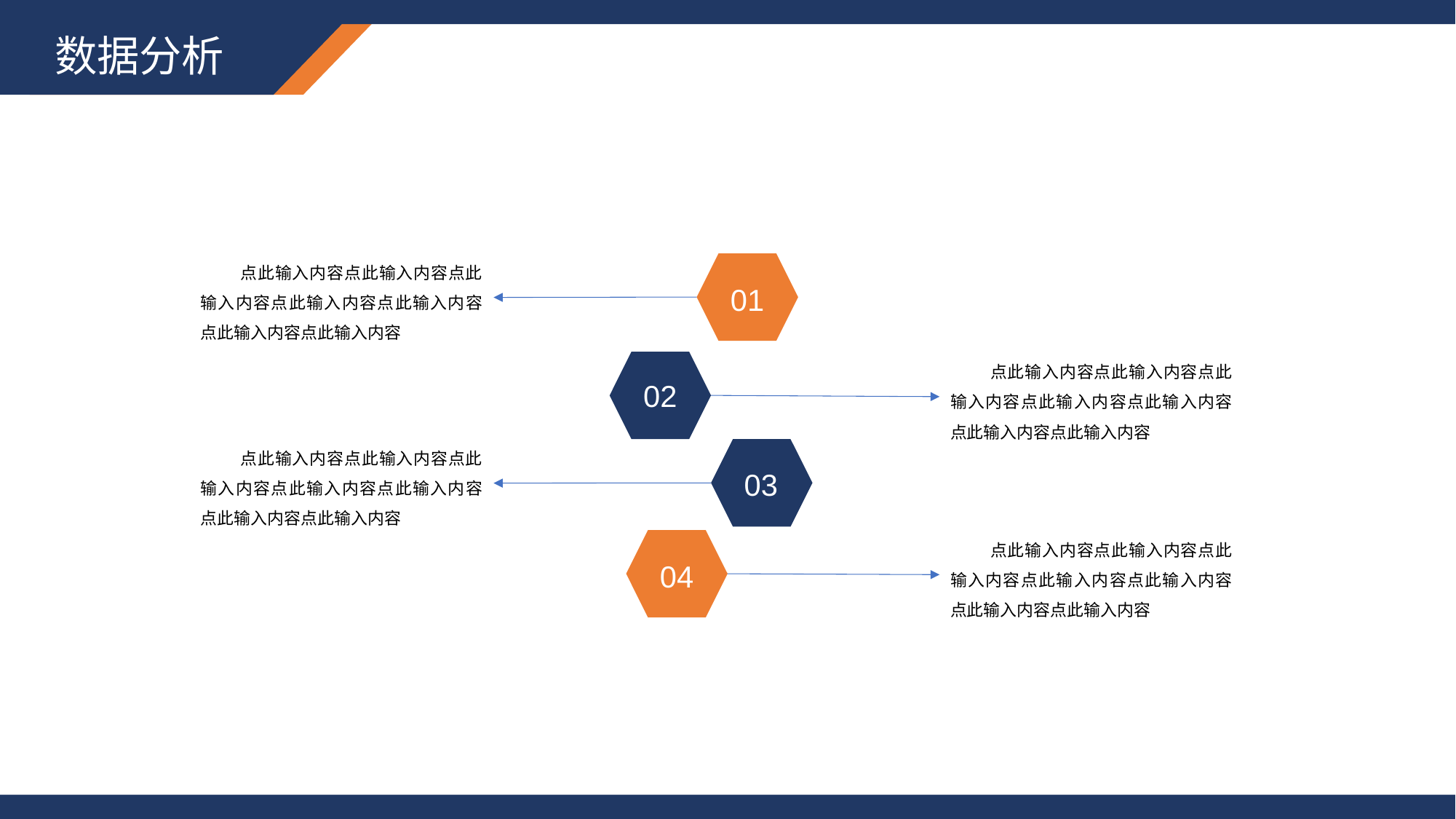

数据分析
        点此输入内容点此输入内容点此输入内容点此输入内容点此输入内容点此输入内容点此输入内容

01
        点此输入内容点此输入内容点此输入内容点此输入内容点此输入内容点此输入内容点此输入内容

02
        点此输入内容点此输入内容点此输入内容点此输入内容点此输入内容点此输入内容点此输入内容

03
        点此输入内容点此输入内容点此输入内容点此输入内容点此输入内容点此输入内容点此输入内容

04